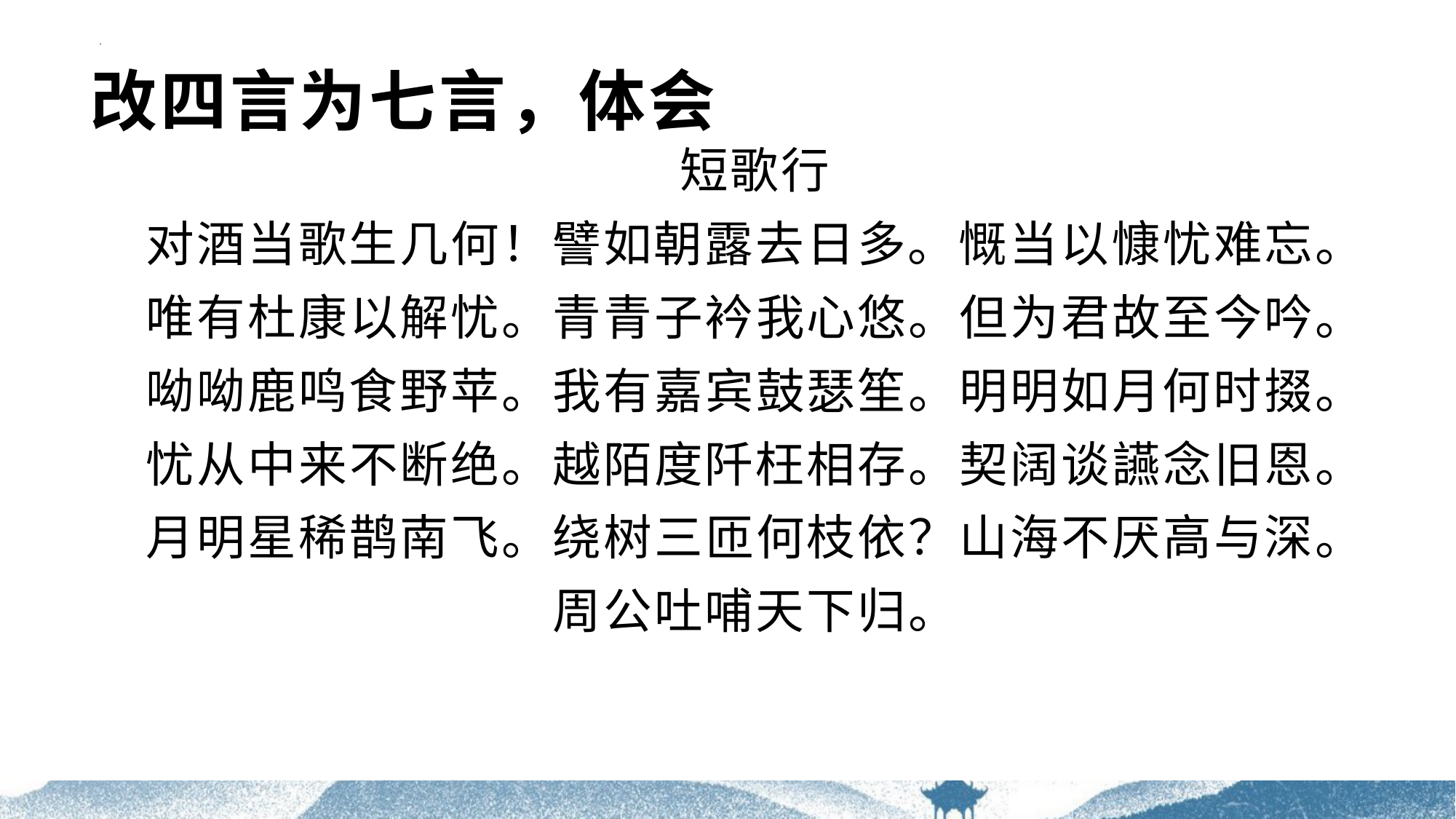

# 改四言为七言，体会
短歌行
对酒当歌生几何！譬如朝露去日多。慨当以慷忧难忘。
唯有杜康以解忧。青青子衿我心悠。但为君故至今吟。
呦呦鹿鸣食野苹。我有嘉宾鼓瑟笙。明明如月何时掇。
忧从中来不断绝。越陌度阡枉相存。契阔谈讌念旧恩。
月明星稀鹊南飞。绕树三匝何枝依？山海不厌高与深。
周公吐哺天下归。